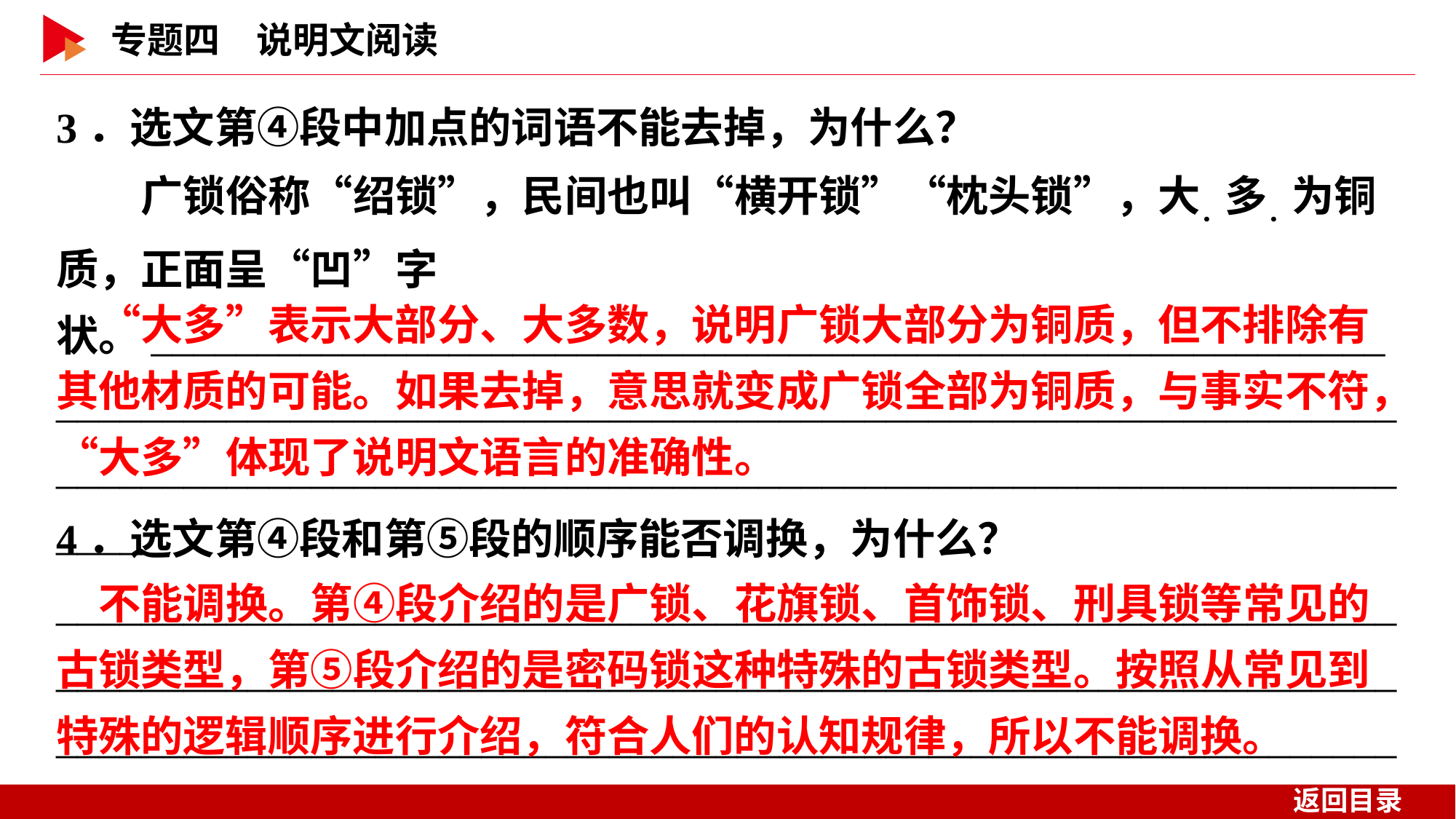

3．选文第④段中加点的词语不能去掉，为什么？
　　广锁俗称“绍锁”，民间也叫“横开锁”“枕头锁”，大．多．为铜质，正面呈“凹”字状。_____________________________________________________________________________________________________________________________________________________________________________________________
　“大多”表示大部分、大多数，说明广锁大部分为铜质，但不排除有其他材质的可能。如果去掉，意思就变成广锁全部为铜质，与事实不符，“大多”体现了说明文语言的准确性。
4．选文第④段和第⑤段的顺序能否调换，为什么？_____________________________________________________________________________________________________________________________________________________________________________________________
　不能调换。第④段介绍的是广锁、花旗锁、首饰锁、刑具锁等常见的古锁类型，第⑤段介绍的是密码锁这种特殊的古锁类型。按照从常见到特殊的逻辑顺序进行介绍，符合人们的认知规律，所以不能调换。